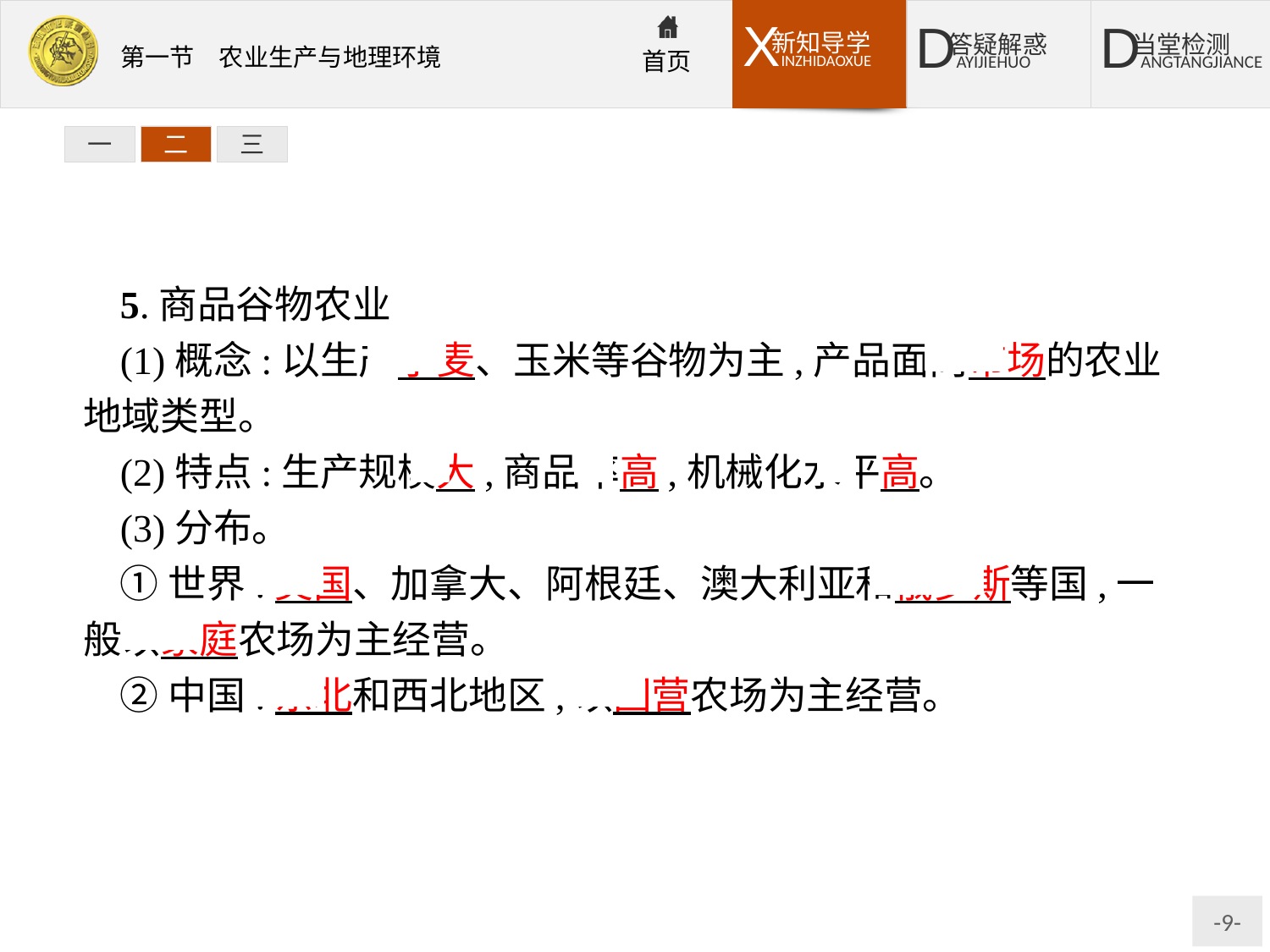

一
二
三
5.商品谷物农业
(1)概念:以生产小麦、玉米等谷物为主,产品面向市场的农业地域类型。
(2)特点:生产规模大,商品率高,机械化水平高。
(3)分布。
①世界:美国、加拿大、阿根廷、澳大利亚和俄罗斯等国,一般以家庭农场为主经营。
②中国:东北和西北地区,以国营农场为主经营。